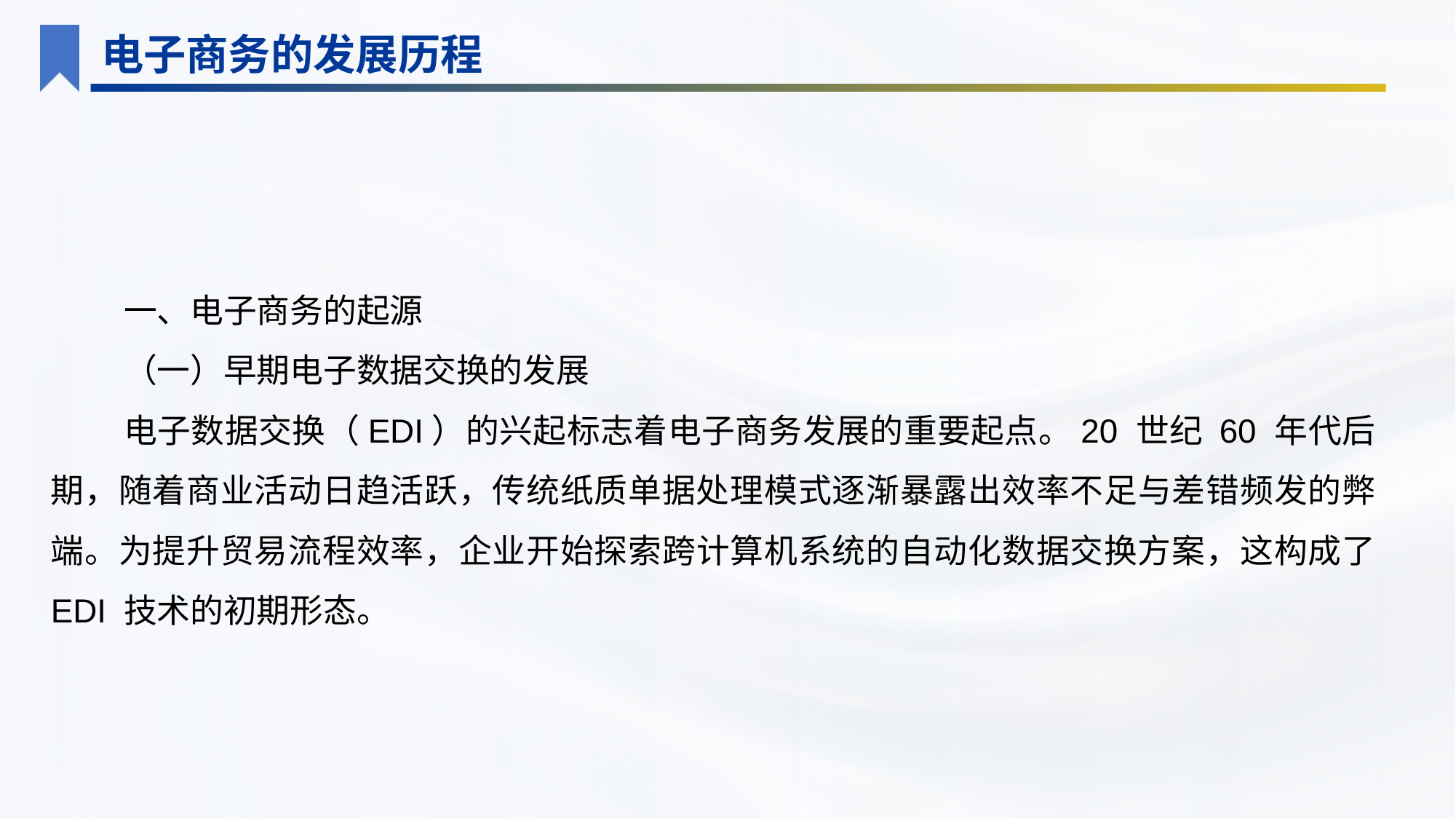

电子商务的发展历程
一、电子商务的起源
（一）早期电子数据交换的发展
电子数据交换（EDI）的兴起标志着电子商务发展的重要起点。20 世纪 60 年代后期，随着商业活动日趋活跃，传统纸质单据处理模式逐渐暴露出效率不足与差错频发的弊端。为提升贸易流程效率，企业开始探索跨计算机系统的自动化数据交换方案，这构成了 EDI 技术的初期形态。